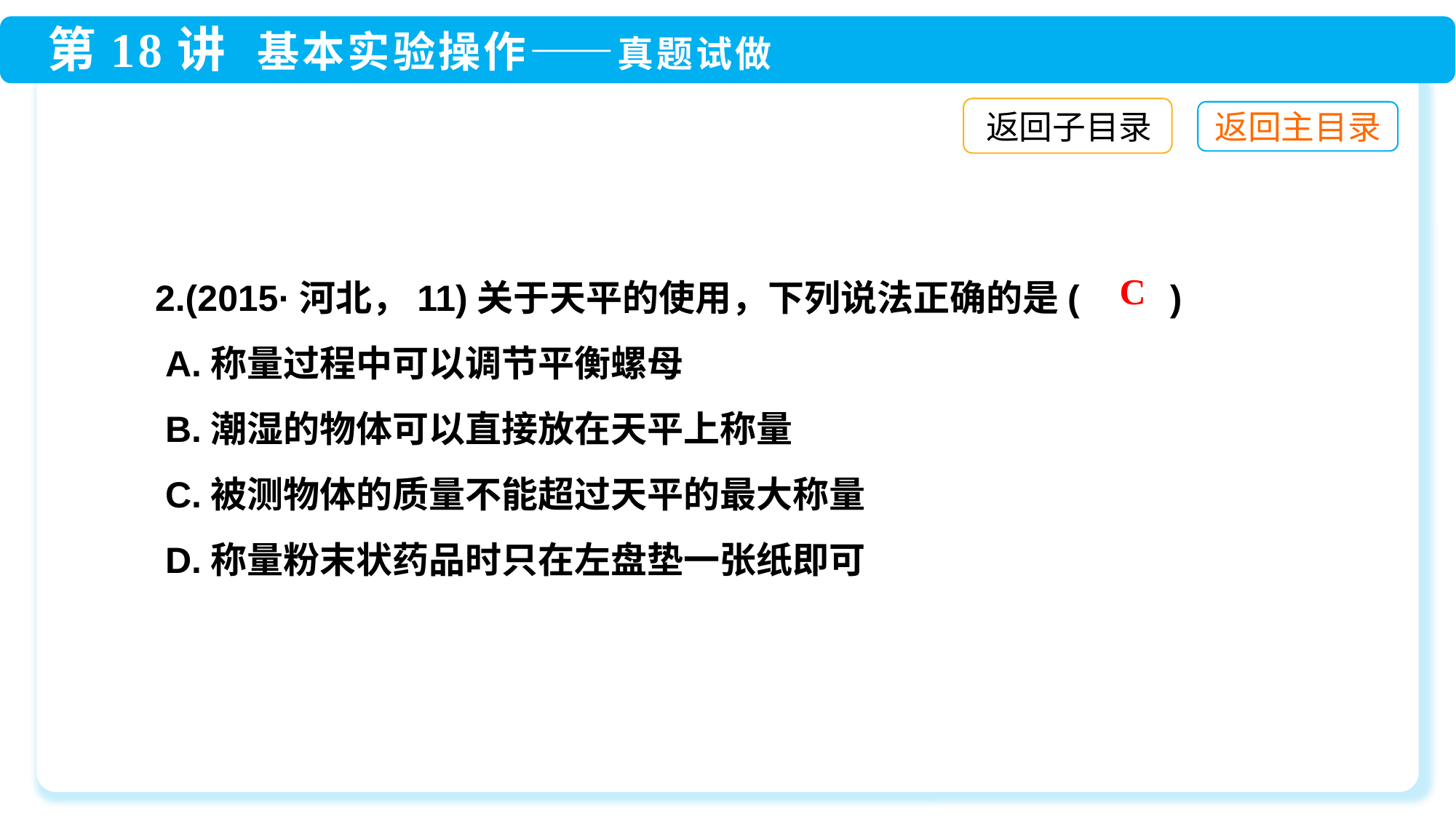

返回子目录

2.(2015·河北，11)关于天平的使用，下列说法正确的是(　　)
 A.称量过程中可以调节平衡螺母
 B.潮湿的物体可以直接放在天平上称量
 C.被测物体的质量不能超过天平的最大称量
 D.称量粉末状药品时只在左盘垫一张纸即可
C